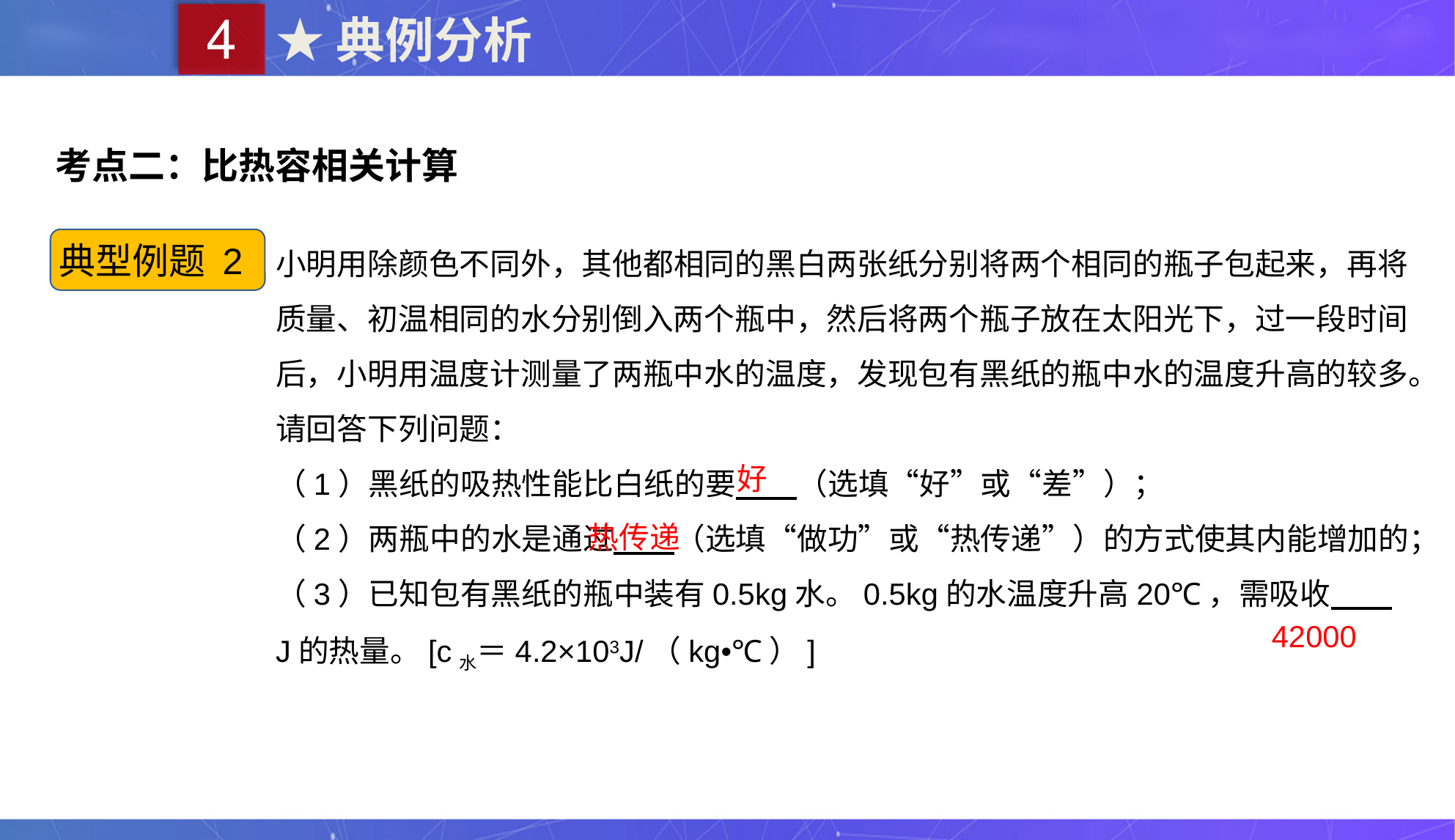

4
★典例分析
考点二：比热容相关计算
小明用除颜色不同外，其他都相同的黑白两张纸分别将两个相同的瓶子包起来，再将质量、初温相同的水分别倒入两个瓶中，然后将两个瓶子放在太阳光下，过一段时间后，小明用温度计测量了两瓶中水的温度，发现包有黑纸的瓶中水的温度升高的较多。
请回答下列问题：
（1）黑纸的吸热性能比白纸的要　　（选填“好”或“差”）；
（2）两瓶中的水是通过　　（选填“做功”或“热传递”）的方式使其内能增加的；
（3）已知包有黑纸的瓶中装有0.5kg水。0.5kg的水温度升高20℃，需吸收　　J的热量。[c水＝4.2×103J/（kg•℃）]
典型例题 2
好
热传递
42000